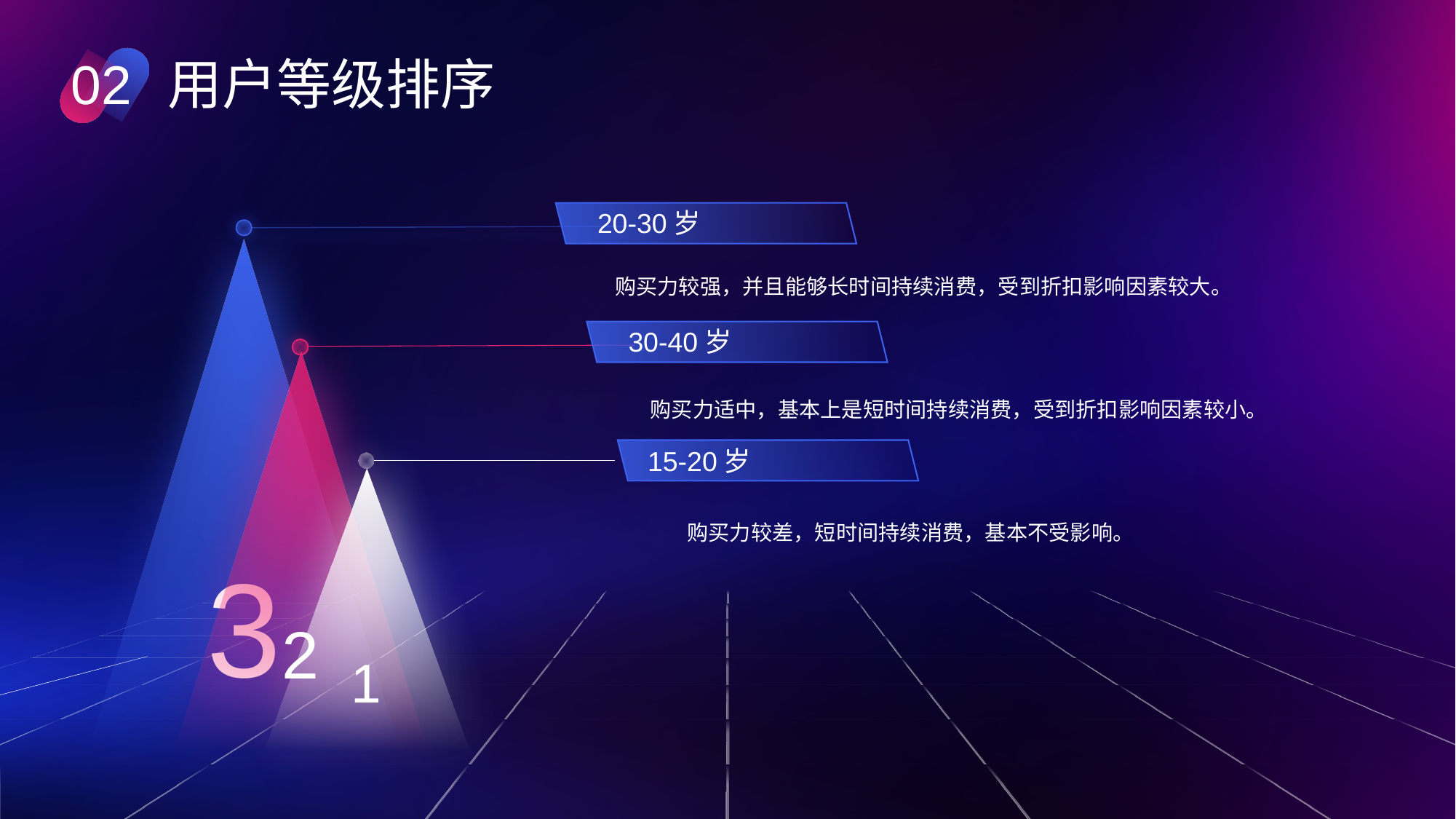

02
用户等级排序

20-30岁

3
购买力较强，并且能够长时间持续消费，受到折扣影响因素较大。
30-40岁

2
购买力适中，基本上是短时间持续消费，受到折扣影响因素较小。
15-20岁

1
购买力较差，短时间持续消费，基本不受影响。